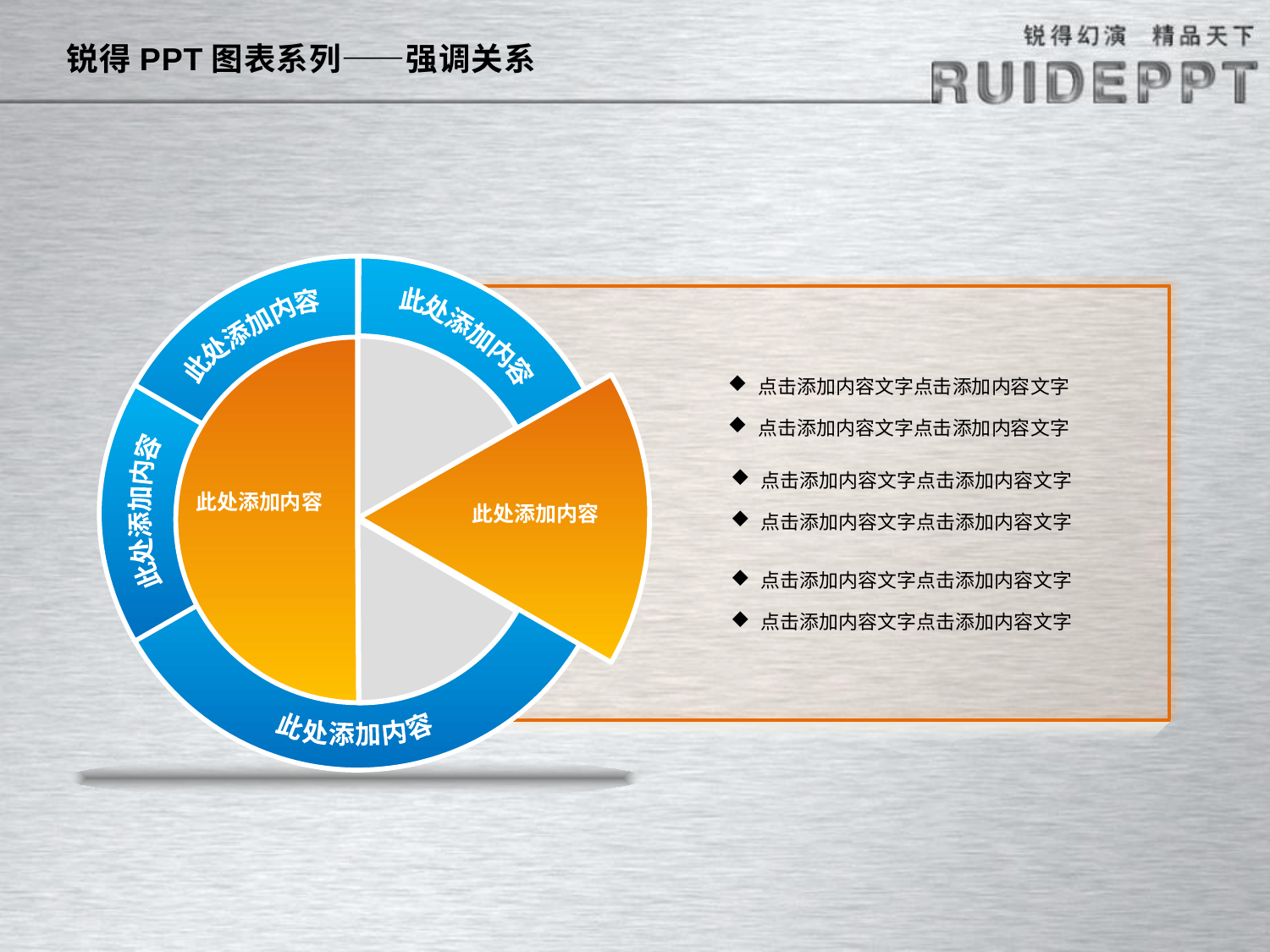

锐得PPT图表系列——强调关系

此处添加内容
此处添加内容

点击添加内容文字点击添加内容文字

点击添加内容文字点击添加内容文字
点击添加内容文字点击添加内容文字
此处添加内容
点击添加内容文字点击添加内容文字
此处添加内容
此处添加内容

点击添加内容文字点击添加内容文字
点击添加内容文字点击添加内容文字
此处添加内容